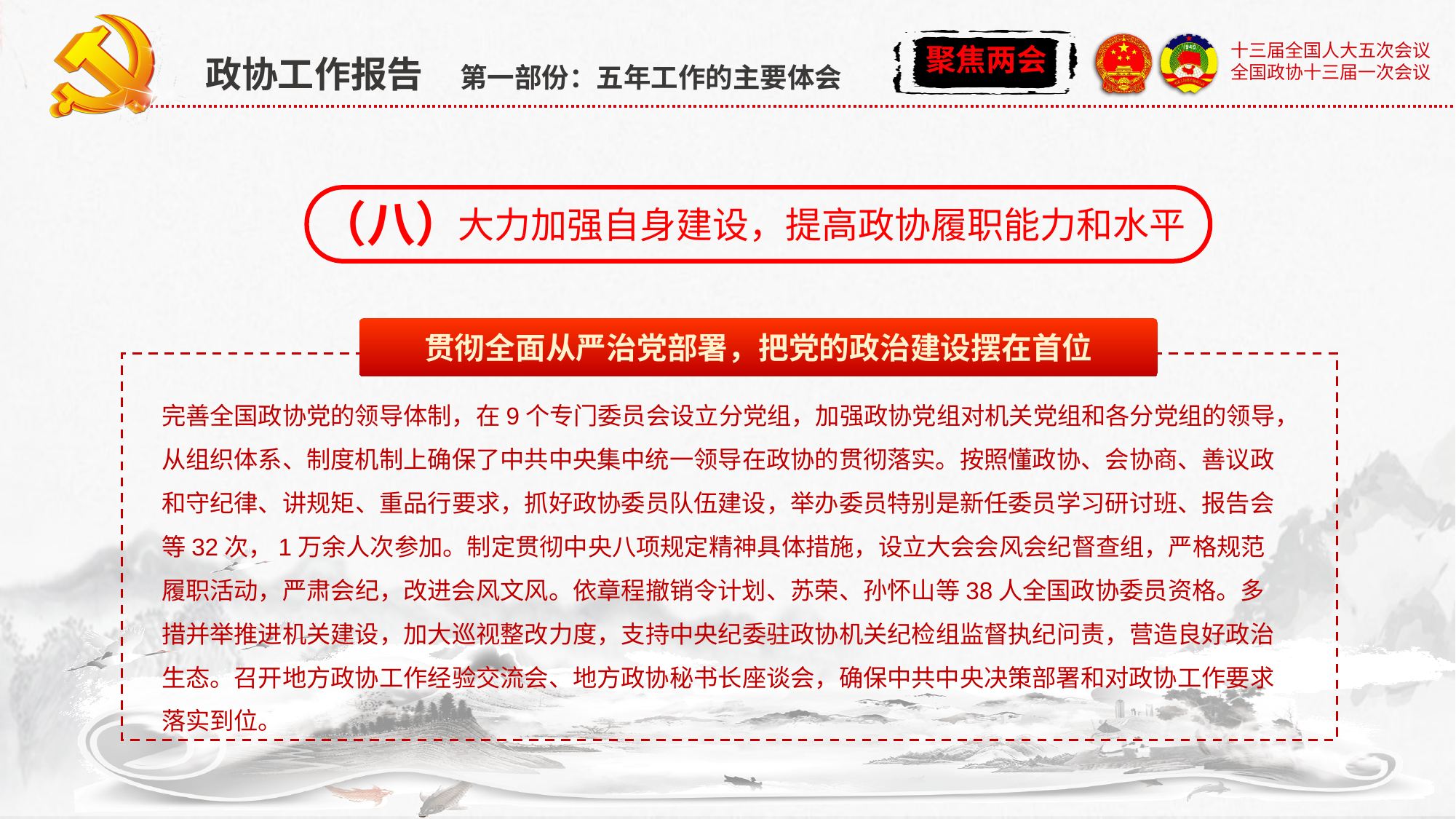

政协工作报告  第一部份：五年工作的主要体会

（八）
大力加强自身建设，提高政协履职能力和水平
贯彻全面从严治党部署，把党的政治建设摆在首位

完善全国政协党的领导体制，在9个专门委员会设立分党组，加强政协党组对机关党组和各分党组的领导，从组织体系、制度机制上确保了中共中央集中统一领导在政协的贯彻落实。按照懂政协、会协商、善议政和守纪律、讲规矩、重品行要求，抓好政协委员队伍建设，举办委员特别是新任委员学习研讨班、报告会等32次，1万余人次参加。制定贯彻中央八项规定精神具体措施，设立大会会风会纪督查组，严格规范履职活动，严肃会纪，改进会风文风。依章程撤销令计划、苏荣、孙怀山等38人全国政协委员资格。多措并举推进机关建设，加大巡视整改力度，支持中央纪委驻政协机关纪检组监督执纪问责，营造良好政治生态。召开地方政协工作经验交流会、地方政协秘书长座谈会，确保中共中央决策部署和对政协工作要求落实到位。